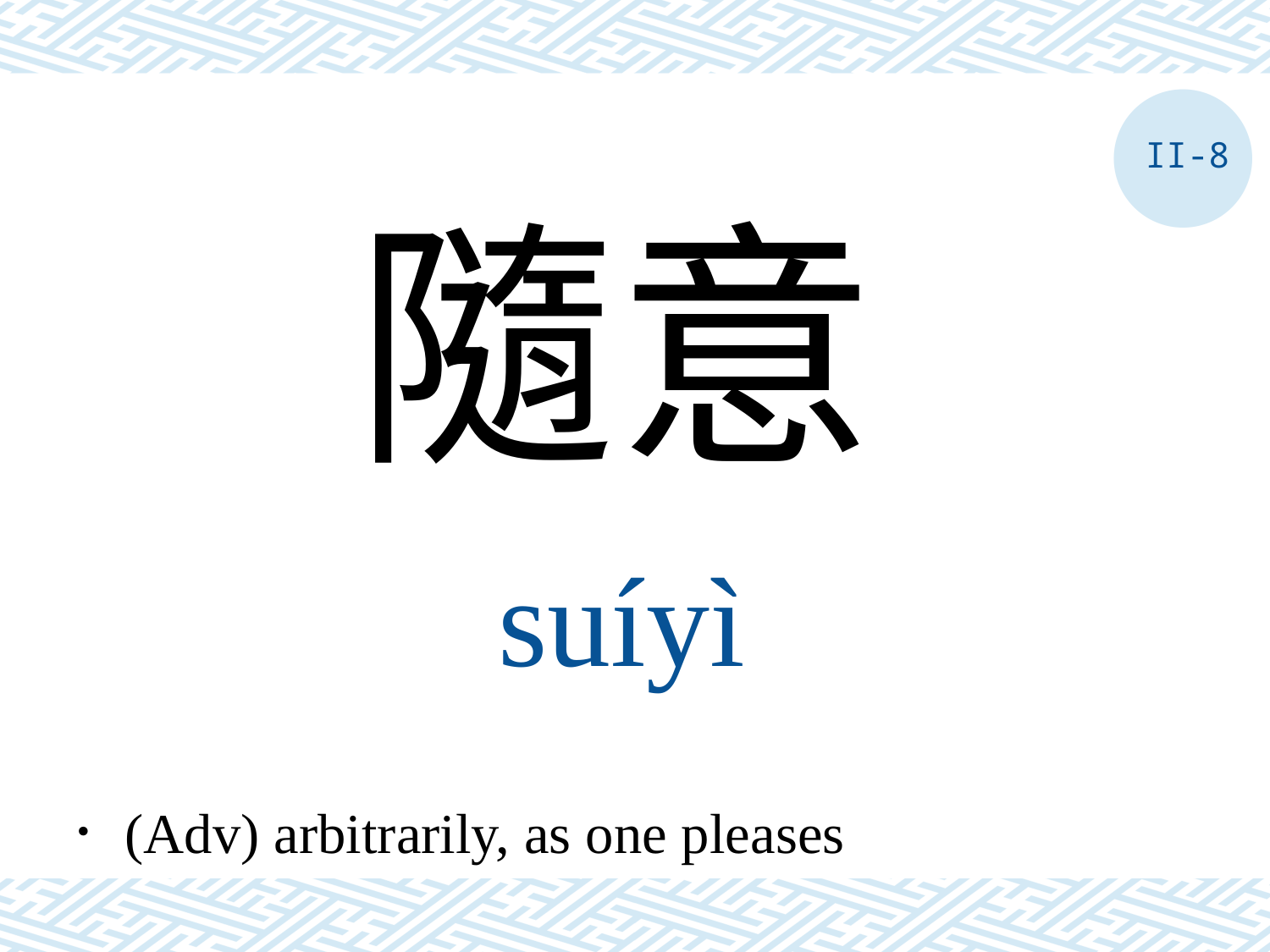

II-8

隨意
suíyì
．(Adv) arbitrarily, as one pleases